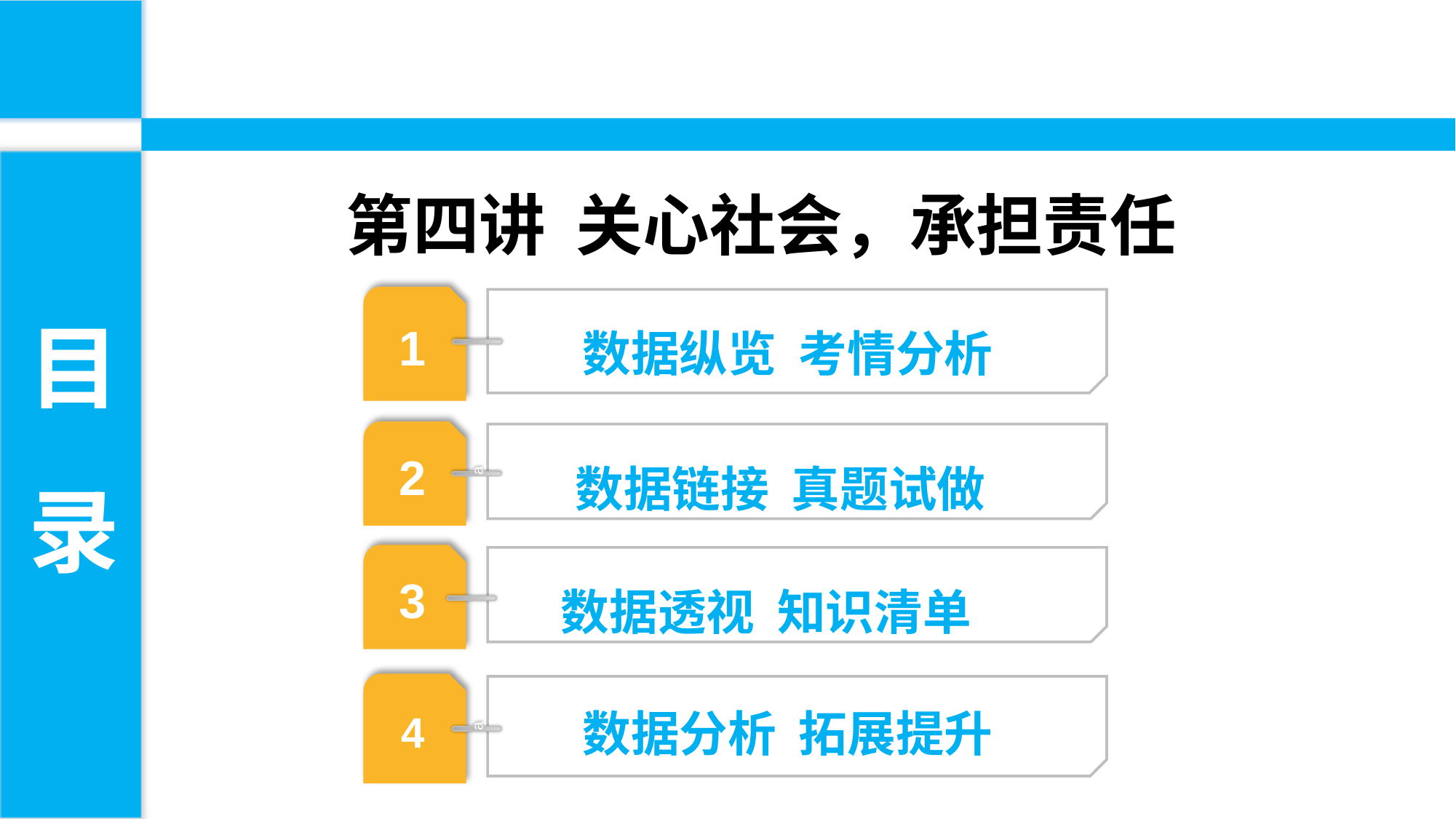

第四讲  关心社会，承担责任

目
录
1
数据纵览  考情分析

2
数据链接  真题试做

a
3

数据透视  知识清单

数据分析  拓展提升
4

a